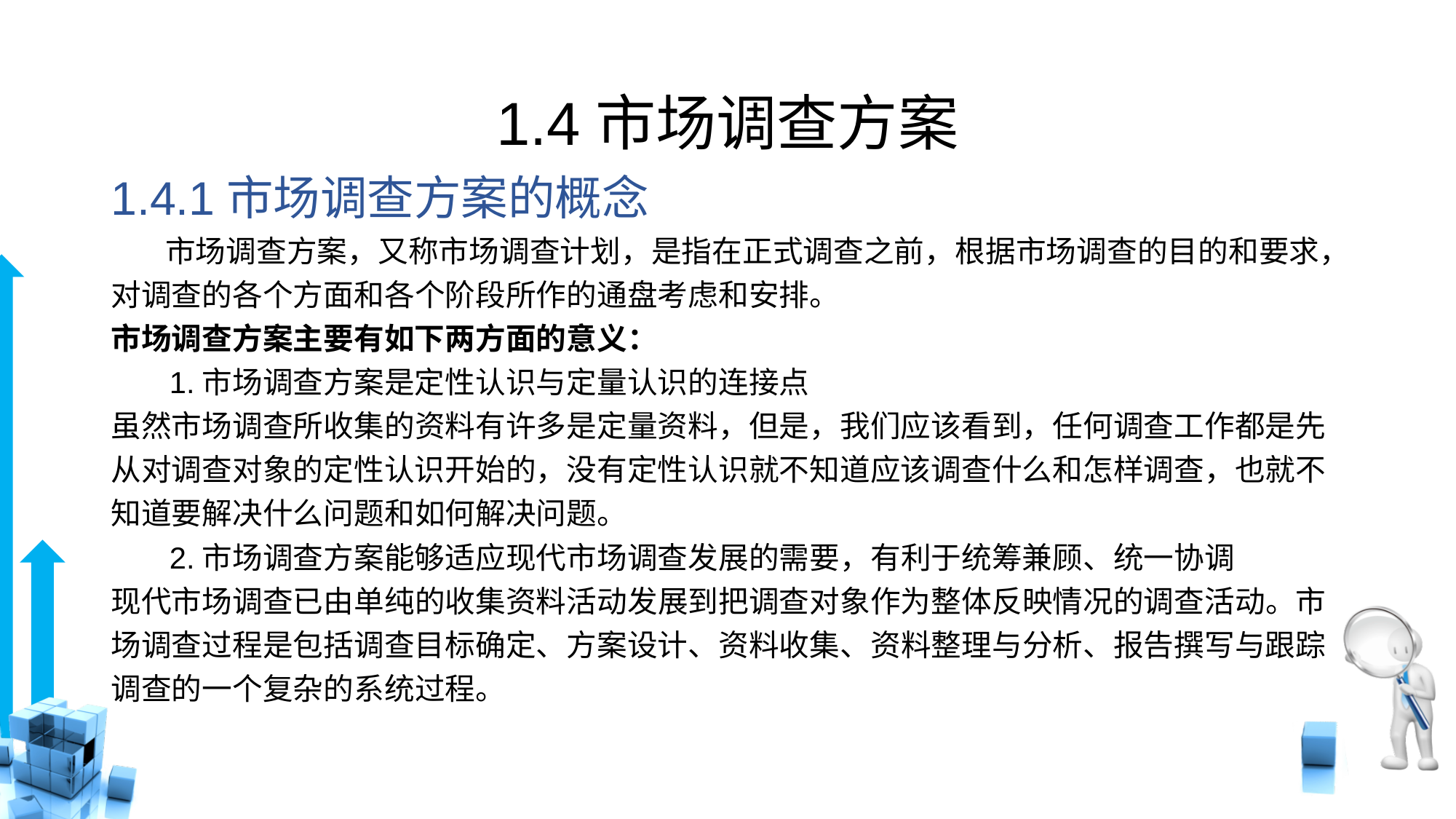

# 1.4市场调查方案
1.4.1市场调查方案的概念
       市场调查方案，又称市场调查计划，是指在正式调查之前，根据市场调查的目的和要求，对调查的各个方面和各个阶段所作的通盘考虑和安排。
市场调查方案主要有如下两方面的意义：
       1.市场调查方案是定性认识与定量认识的连接点
虽然市场调查所收集的资料有许多是定量资料，但是，我们应该看到，任何调查工作都是先从对调查对象的定性认识开始的，没有定性认识就不知道应该调查什么和怎样调查，也就不知道要解决什么问题和如何解决问题。
       2.市场调查方案能够适应现代市场调查发展的需要，有利于统筹兼顾、统一协调
现代市场调查已由单纯的收集资料活动发展到把调查对象作为整体反映情况的调查活动。市场调查过程是包括调查目标确定、方案设计、资料收集、资料整理与分析、报告撰写与跟踪调查的一个复杂的系统过程。